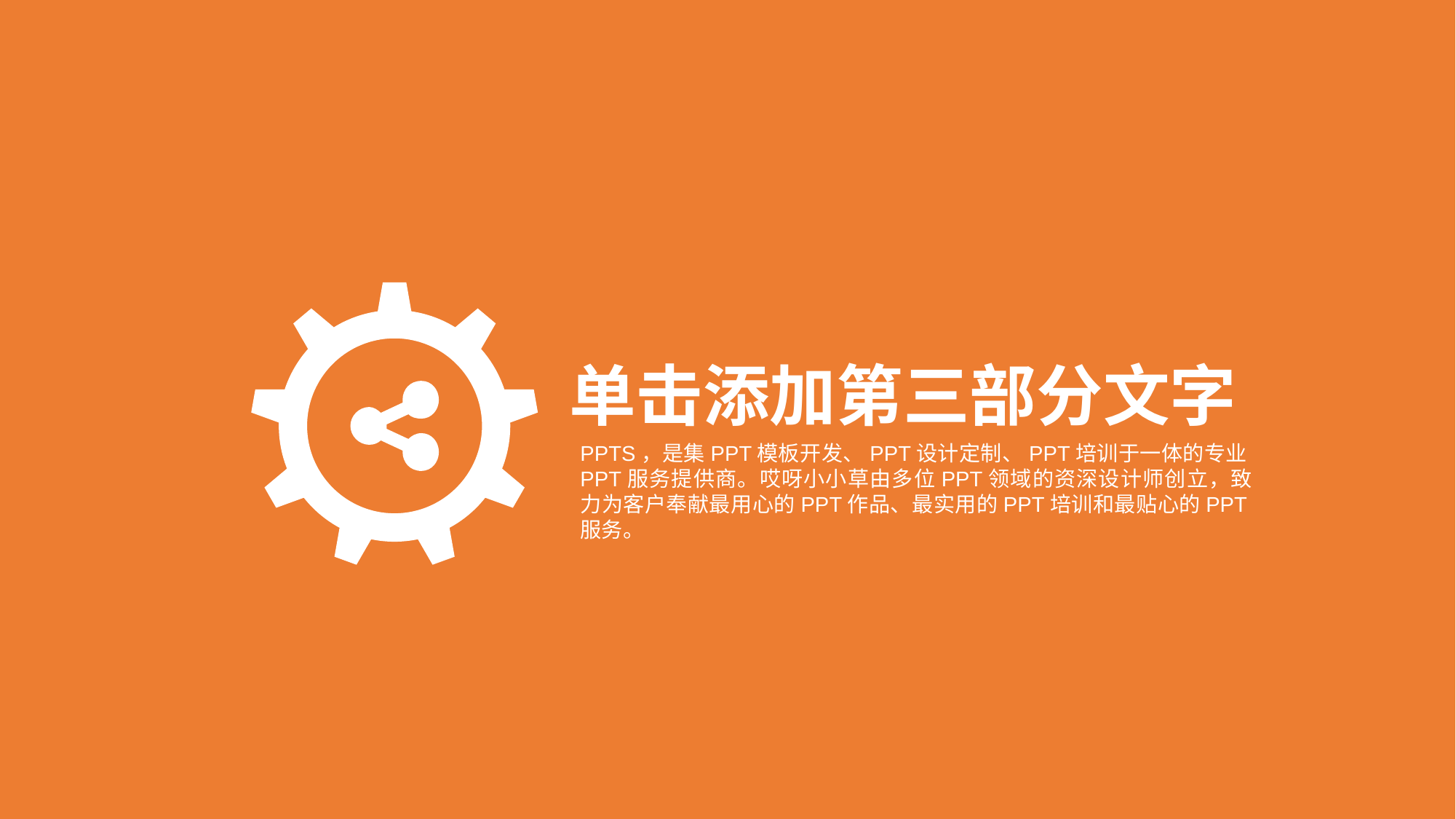

单击添加第三部分文字
PPTS，是集PPT模板开发、PPT设计定制、PPT培训于一体的专业PPT服务提供商。哎呀小小草由多位PPT领域的资深设计师创立，致力为客户奉献最用心的PPT作品、最实用的PPT培训和最贴心的PPT服务。